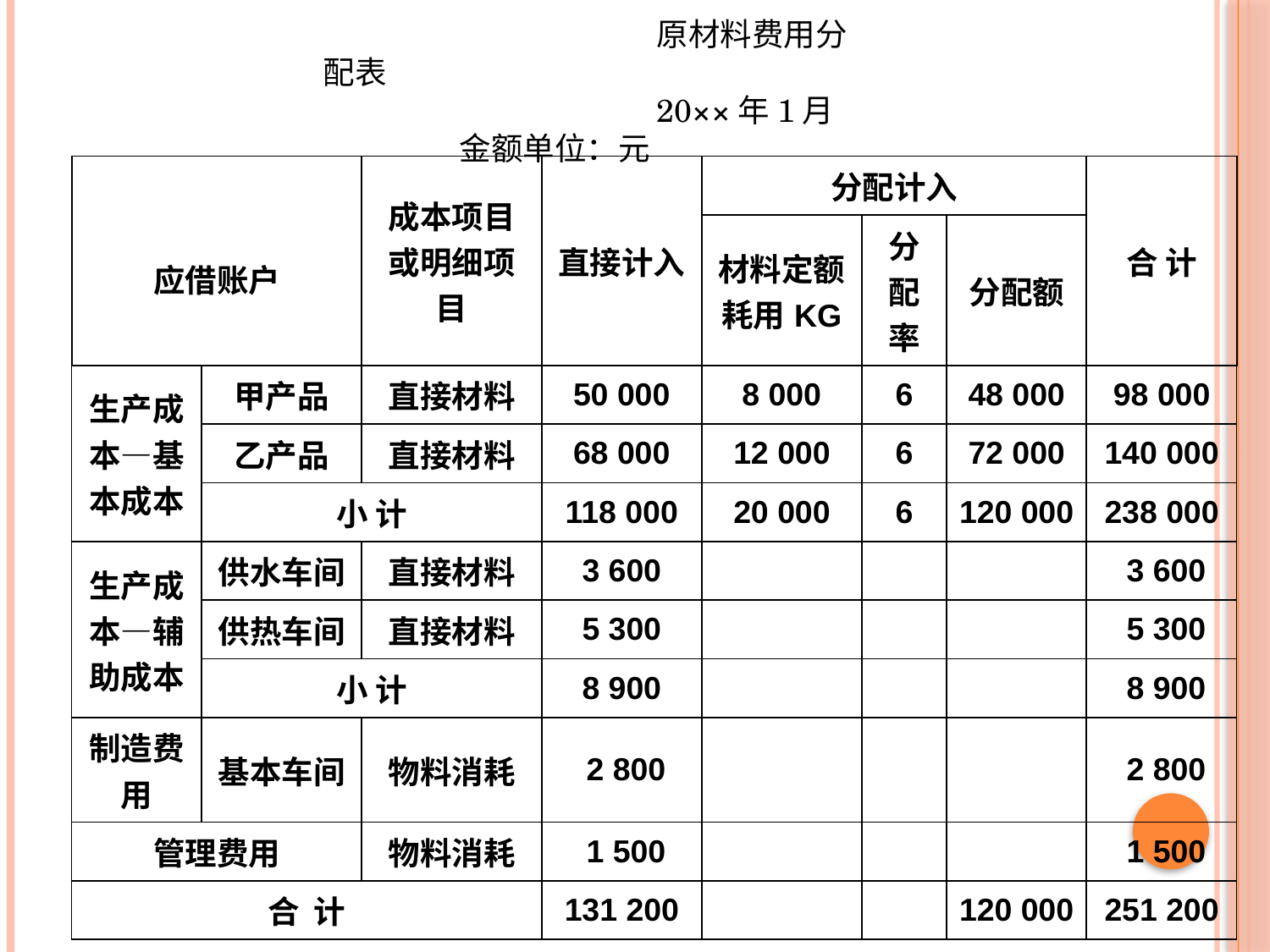

原材料费用分配表
20××年1月                      金额单位：元
| 应借账户 |  | 成本项目或明细项目 | 直接计入 | 分配计入 |  |  | 合 计 |
| --- | --- | --- | --- | --- | --- | --- | --- |
|  |  |  |  | 材料定额耗用KG | 分配率 | 分配额 |  |
| 生产成本—基本成本 | 甲产品 | 直接材料 | 50 000 | 8 000 | 6 | 48 000 | 98 000 |
|  | 乙产品 | 直接材料 | 68 000 | 12 000 | 6 | 72 000 | 140 000 |
|  | 小 计 |  | 118 000 | 20 000 | 6 | 120 000 | 238 000 |
| 生产成本—辅助成本 | 供水车间 | 直接材料 | 3 600 |  |  |  | 3 600 |
|  | 供热车间 | 直接材料 | 5 300 |  |  |  | 5 300 |
|  | 小 计 |  | 8 900 |  |  |  | 8 900 |
| 制造费用 | 基本车间 | 物料消耗 | 2 800 |  |  |  | 2 800 |
| 管理费用 |  | 物料消耗 | 1 500 |  |  |  | 1 500 |
| 合 计 |  |  | 131 200 |  |  | 120 000 | 251 200 |